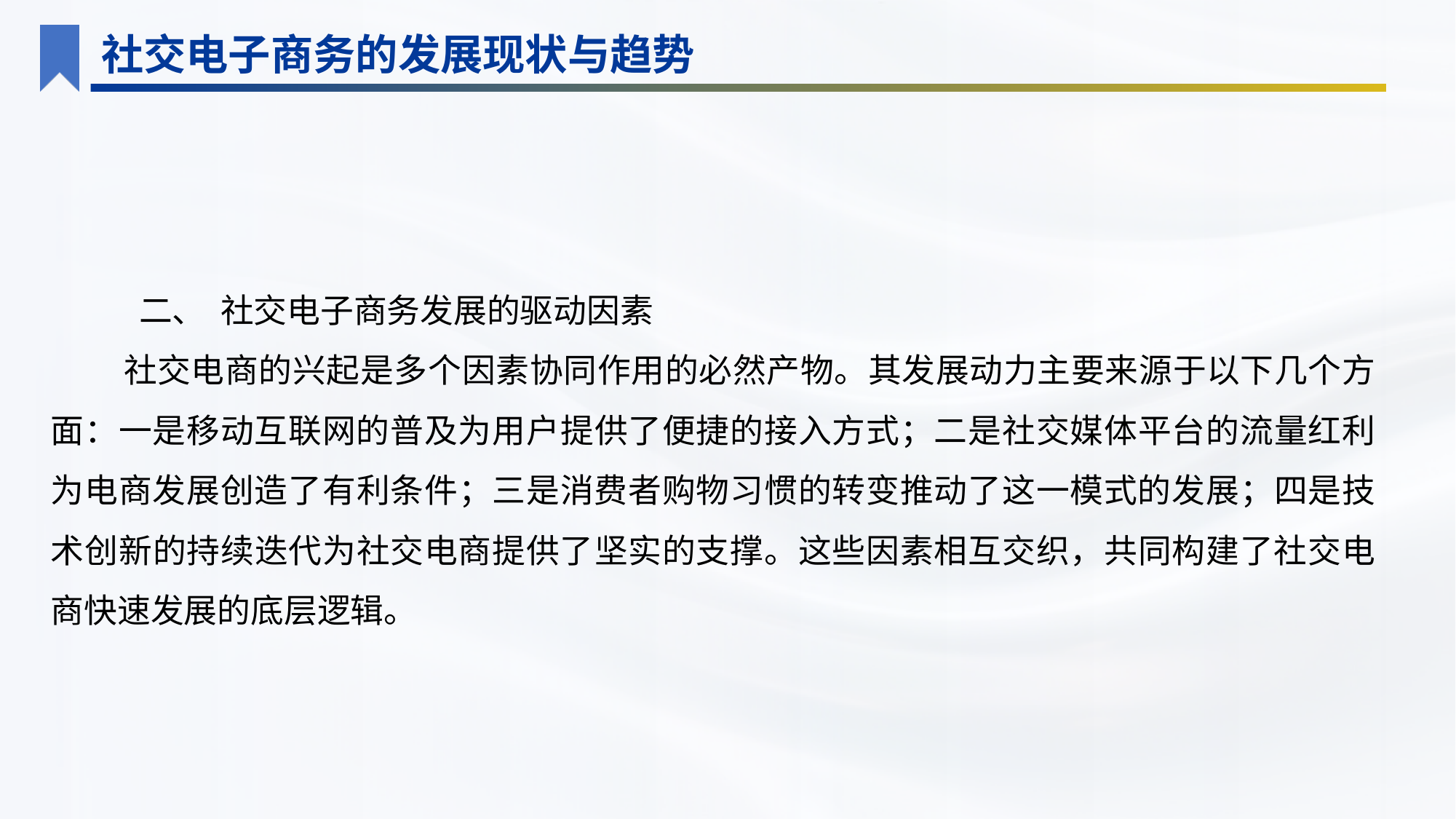

社交电子商务的发展现状与趋势
 二、  社交电子商务发展的驱动因素
社交电商的兴起是多个因素协同作用的必然产物。其发展动力主要来源于以下几个方面：一是移动互联网的普及为用户提供了便捷的接入方式；二是社交媒体平台的流量红利为电商发展创造了有利条件；三是消费者购物习惯的转变推动了这一模式的发展；四是技术创新的持续迭代为社交电商提供了坚实的支撑。这些因素相互交织，共同构建了社交电商快速发展的底层逻辑。